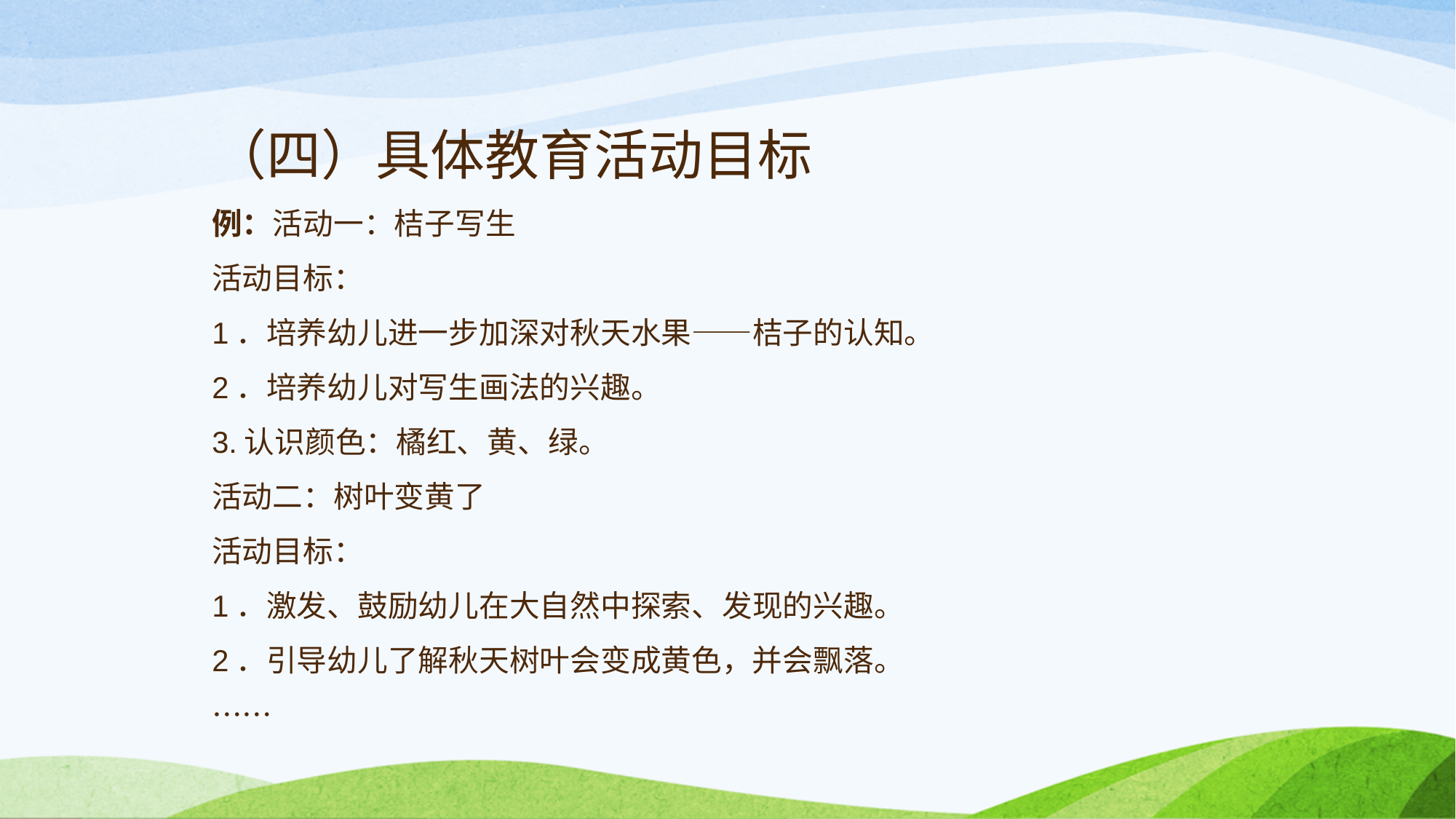

# （四）具体教育活动目标 例：活动一：桔子写生 活动目标： 1．培养幼儿进一步加深对秋天水果——桔子的认知。 2．培养幼儿对写生画法的兴趣。 3.认识颜色：橘红、黄、绿。 活动二：树叶变黄了 活动目标： 1．激发、鼓励幼儿在大自然中探索、发现的兴趣。 2．引导幼儿了解秋天树叶会变成黄色，并会飘落。 ……